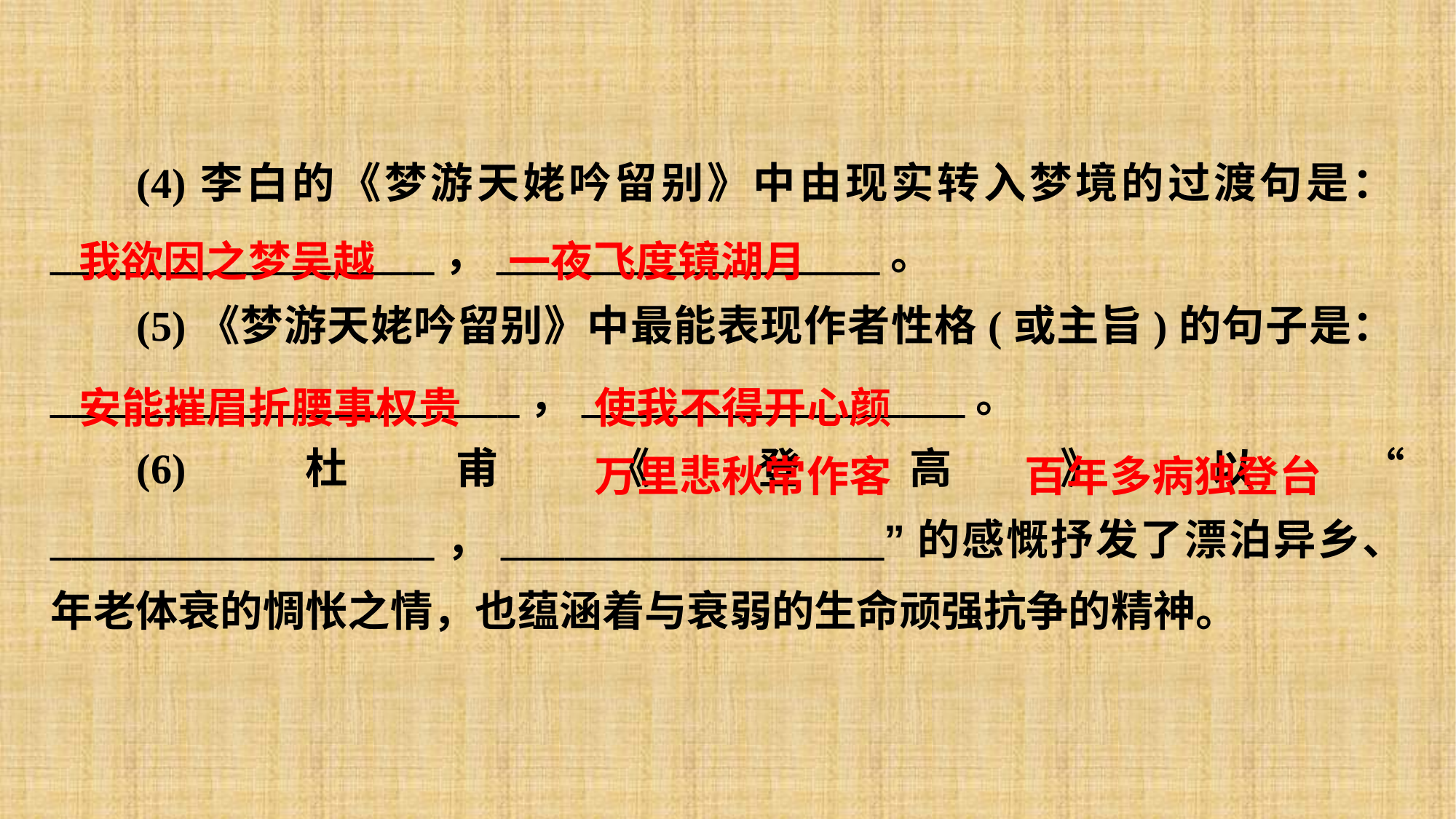

(4)李白的《梦游天姥吟留别》中由现实转入梦境的过渡句是：__________________，__________________。
(5)《梦游天姥吟留别》中最能表现作者性格(或主旨)的句子是：______________________，__________________。
(6)杜甫《登高》以“ __________________，__________________”的感慨抒发了漂泊异乡、年老体衰的惆怅之情，也蕴涵着与衰弱的生命顽强抗争的精神。
我欲因之梦吴越
一夜飞度镜湖月
安能摧眉折腰事权贵
使我不得开心颜
万里悲秋常作客
百年多病独登台